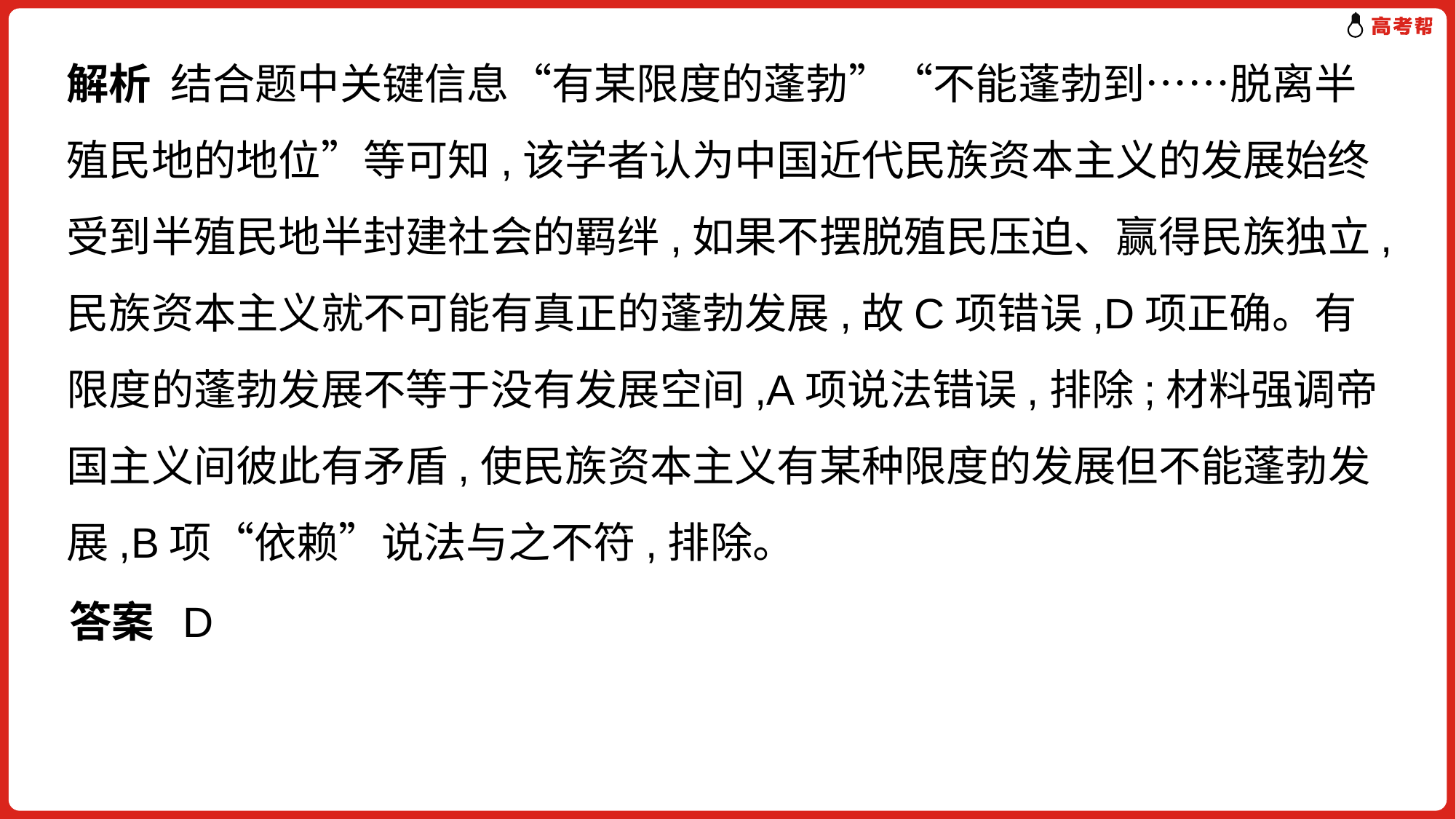

解析  结合题中关键信息“有某限度的蓬勃”“不能蓬勃到……脱离半殖民地的地位”等可知,该学者认为中国近代民族资本主义的发展始终受到半殖民地半封建社会的羁绊,如果不摆脱殖民压迫、赢得民族独立,民族资本主义就不可能有真正的蓬勃发展,故C项错误,D项正确。有限度的蓬勃发展不等于没有发展空间,A项说法错误,排除;材料强调帝国主义间彼此有矛盾,使民族资本主义有某种限度的发展但不能蓬勃发展,B项“依赖”说法与之不符,排除。
答案  D